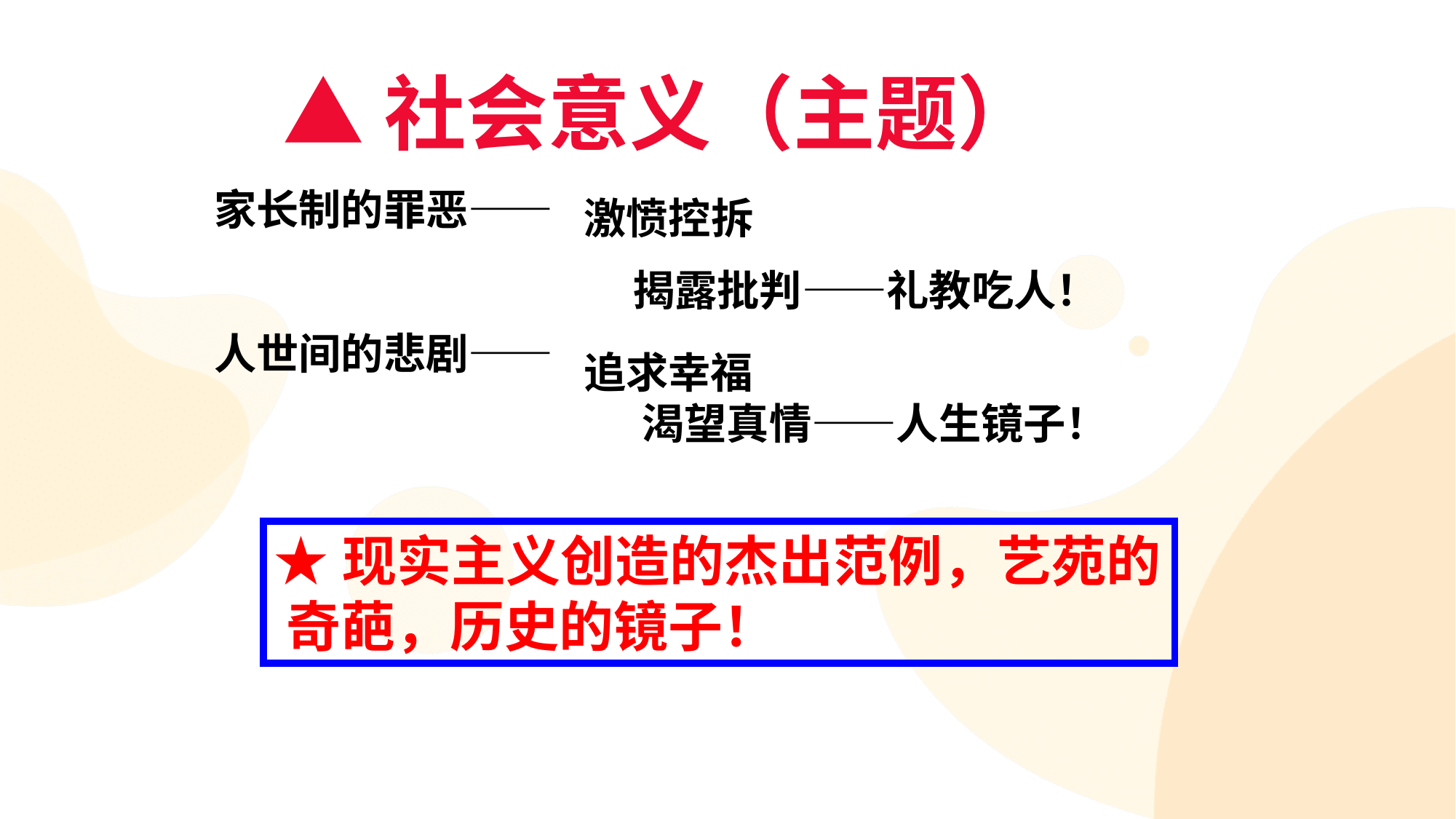

▲社会意义（主题）
家长制的罪恶——

人世间的悲剧——
激愤控拆
    揭露批判——礼教吃人！
追求幸福
     渴望真情——人生镜子！
★现实主义创造的杰出范例，艺苑的  奇葩，历史的镜子！